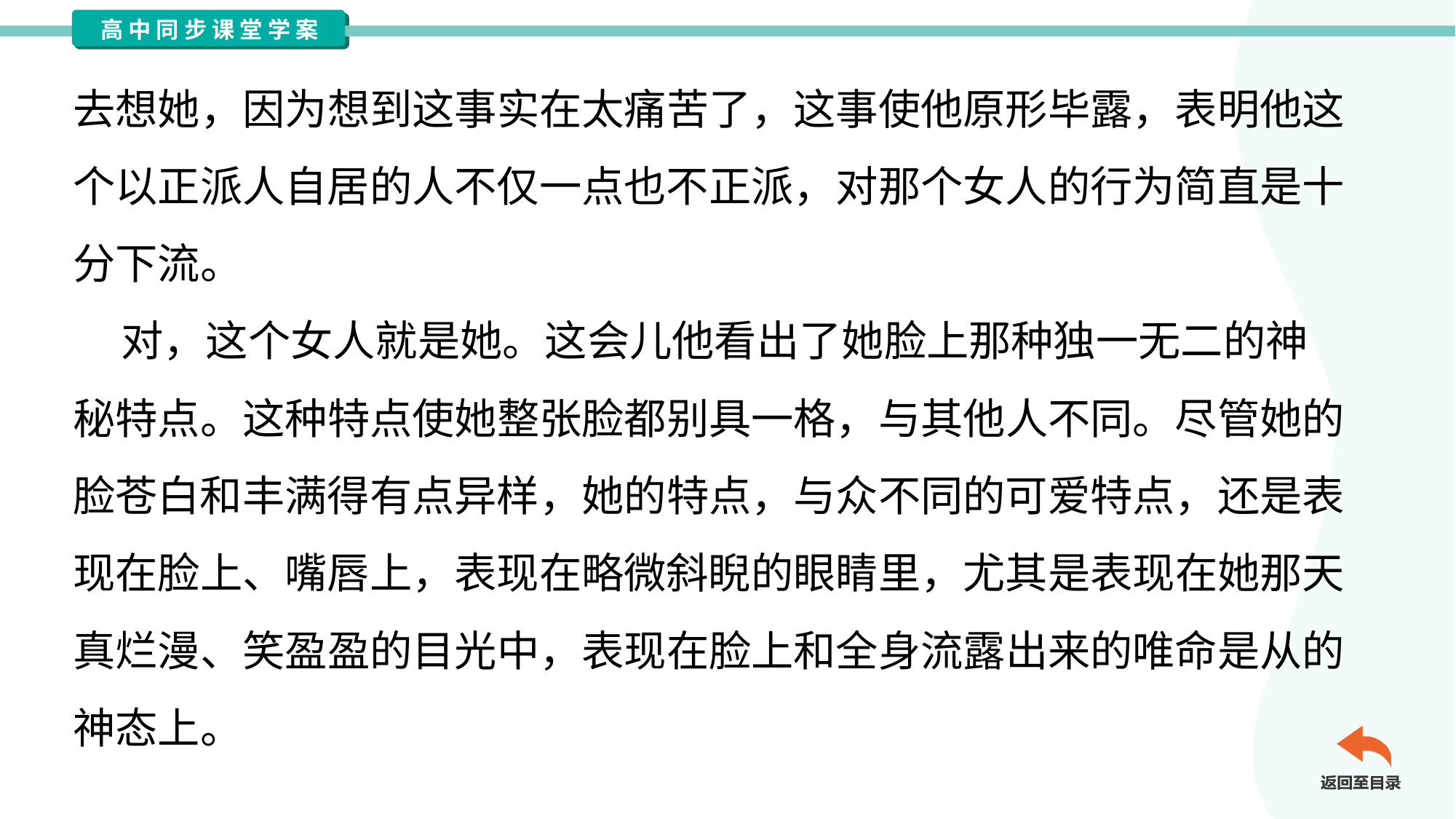

去想她，因为想到这事实在太痛苦了，这事使他原形毕露，表明他这
个以正派人自居的人不仅一点也不正派，对那个女人的行为简直是十
分下流。
    对，这个女人就是她。这会儿他看出了她脸上那种独一无二的神
秘特点。这种特点使她整张脸都别具一格，与其他人不同。尽管她的
脸苍白和丰满得有点异样，她的特点，与众不同的可爱特点，还是表
现在脸上、嘴唇上，表现在略微斜睨的眼睛里，尤其是表现在她那天
真烂漫、笑盈盈的目光中，表现在脸上和全身流露出来的唯命是从的
神态上。